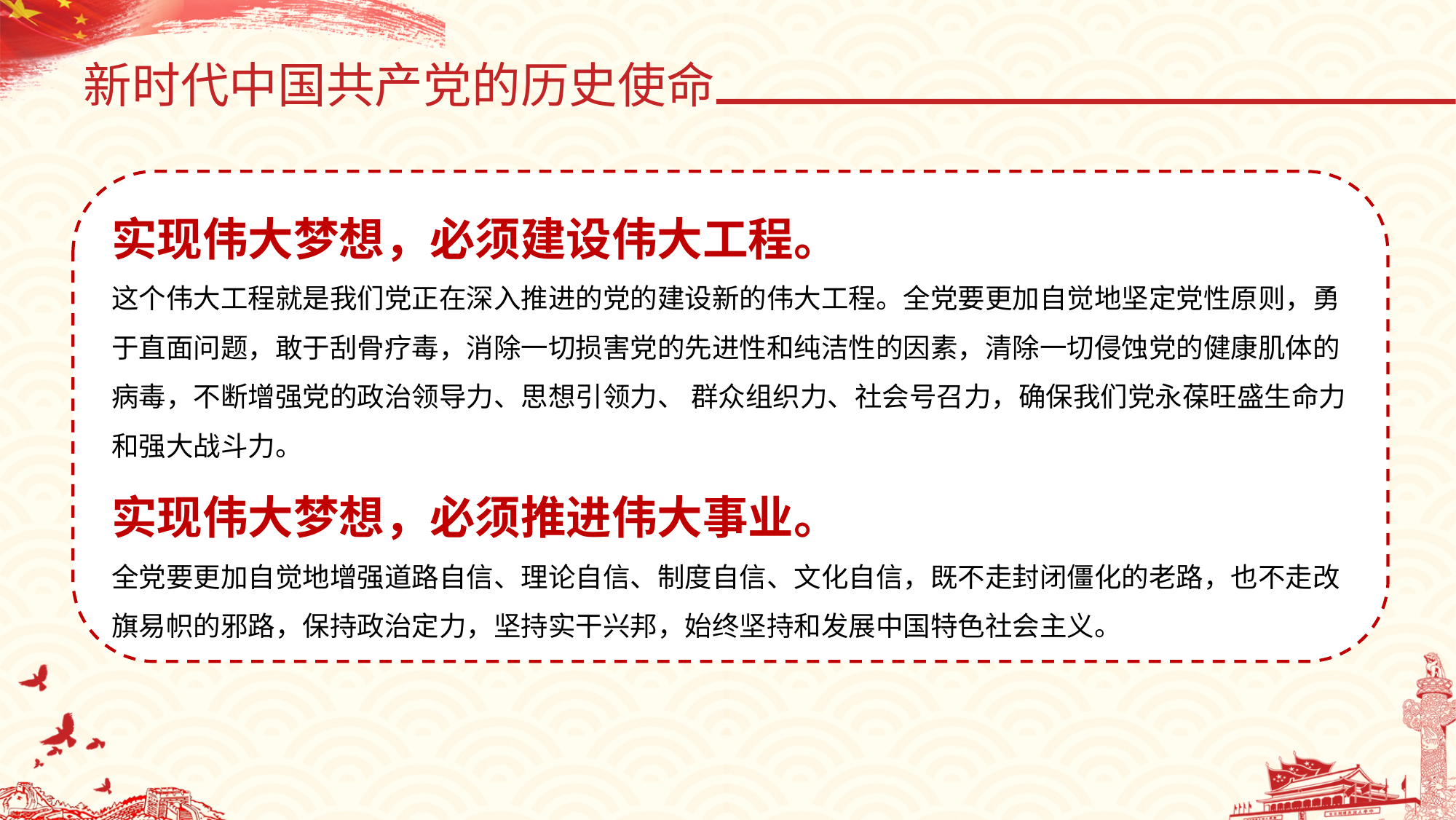

新时代中国共产党的历史使命

实现伟大梦想，必须建设伟大工程。
这个伟大工程就是我们党正在深入推进的党的建设新的伟大工程。全党要更加自觉地坚定党性原则，勇于直面问题，敢于刮骨疗毒，消除一切损害党的先进性和纯洁性的因素，清除一切侵蚀党的健康肌体的病毒，不断增强党的政治领导力、思想引领力、 群众组织力、社会号召力，确保我们党永葆旺盛生命力和强大战斗力。
实现伟大梦想，必须推进伟大事业。
全党要更加自觉地增强道路自信、理论自信、制度自信、文化自信，既不走封闭僵化的老路，也不走改旗易帜的邪路，保持政治定力，坚持实干兴邦，始终坚持和发展中国特色社会主义。